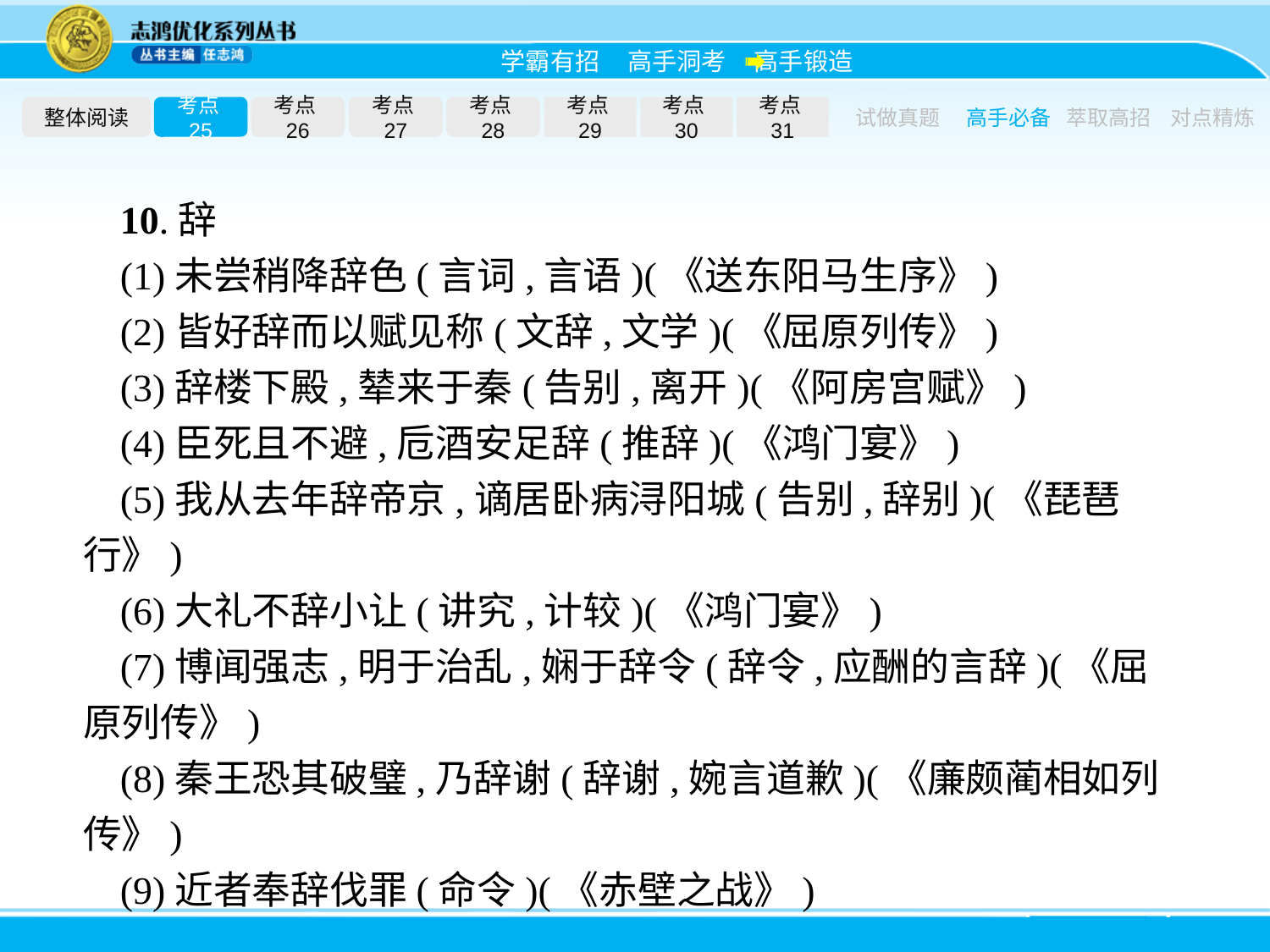

整体阅读
考点25
考点26
考点27
考点28
考点29
考点30
考点31
试做真题
高手必备
萃取高招
对点精炼
10.辞
(1)未尝稍降辞色(言词,言语)(《送东阳马生序》)
(2)皆好辞而以赋见称(文辞,文学)(《屈原列传》)
(3)辞楼下殿,辇来于秦(告别,离开)(《阿房宫赋》)
(4)臣死且不避,卮酒安足辞(推辞)(《鸿门宴》)
(5)我从去年辞帝京,谪居卧病浔阳城(告别,辞别)(《琵琶行》)
(6)大礼不辞小让(讲究,计较)(《鸿门宴》)
(7)博闻强志,明于治乱,娴于辞令(辞令,应酬的言辞)(《屈原列传》)
(8)秦王恐其破璧,乃辞谢(辞谢,婉言道歉)(《廉颇蔺相如列传》)
(9)近者奉辞伐罪(命令)(《赤壁之战》)